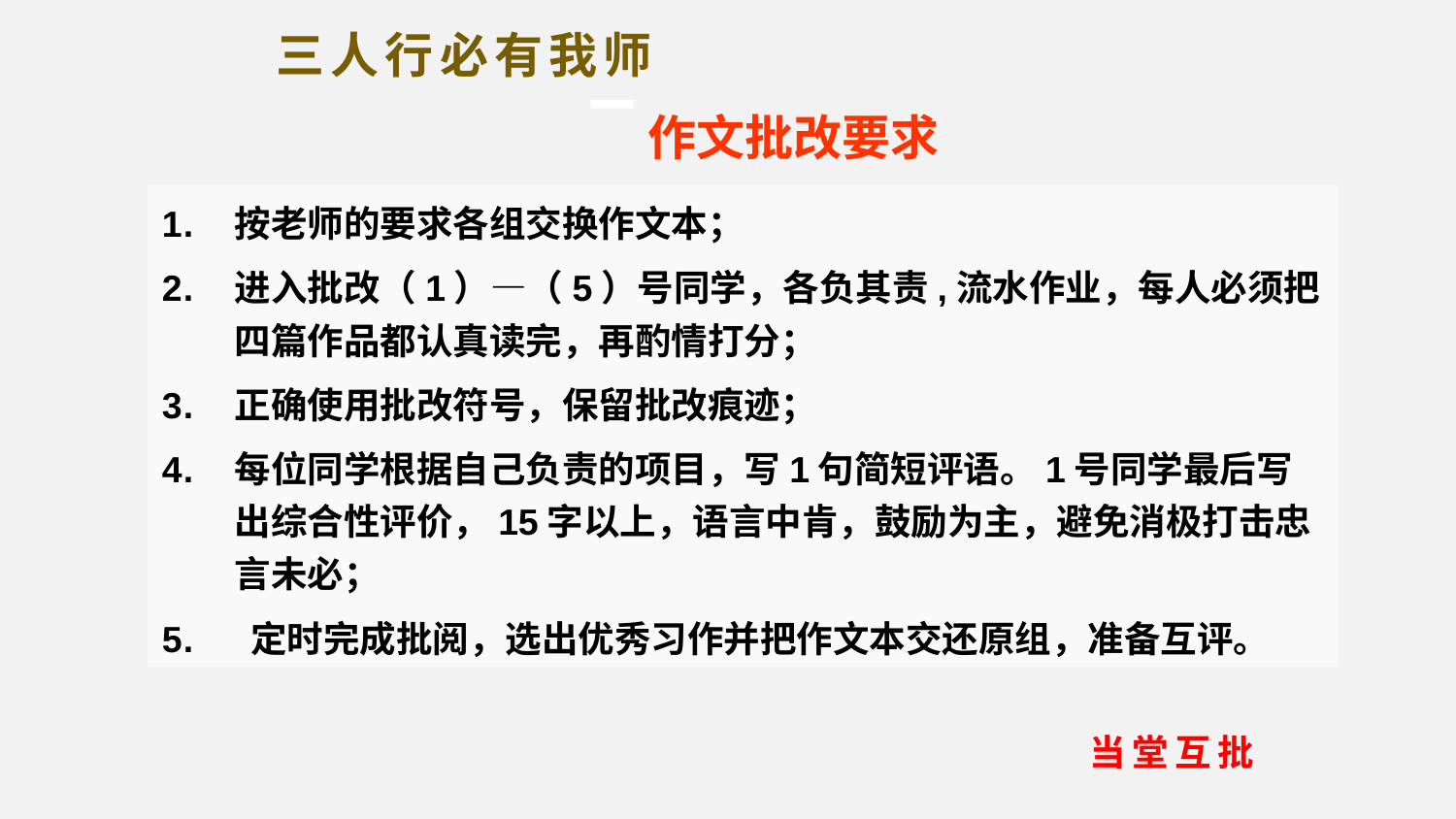

三人行必有我师

作文批改要求
按老师的要求各组交换作文本；
进入批改（1）—（5）号同学，各负其责,流水作业，每人必须把四篇作品都认真读完，再酌情打分；
正确使用批改符号，保留批改痕迹；
每位同学根据自己负责的项目，写1句简短评语。1号同学最后写出综合性评价，15字以上，语言中肯，鼓励为主，避免消极打击忠言未必；
 定时完成批阅，选出优秀习作并把作文本交还原组，准备互评。
当堂互批